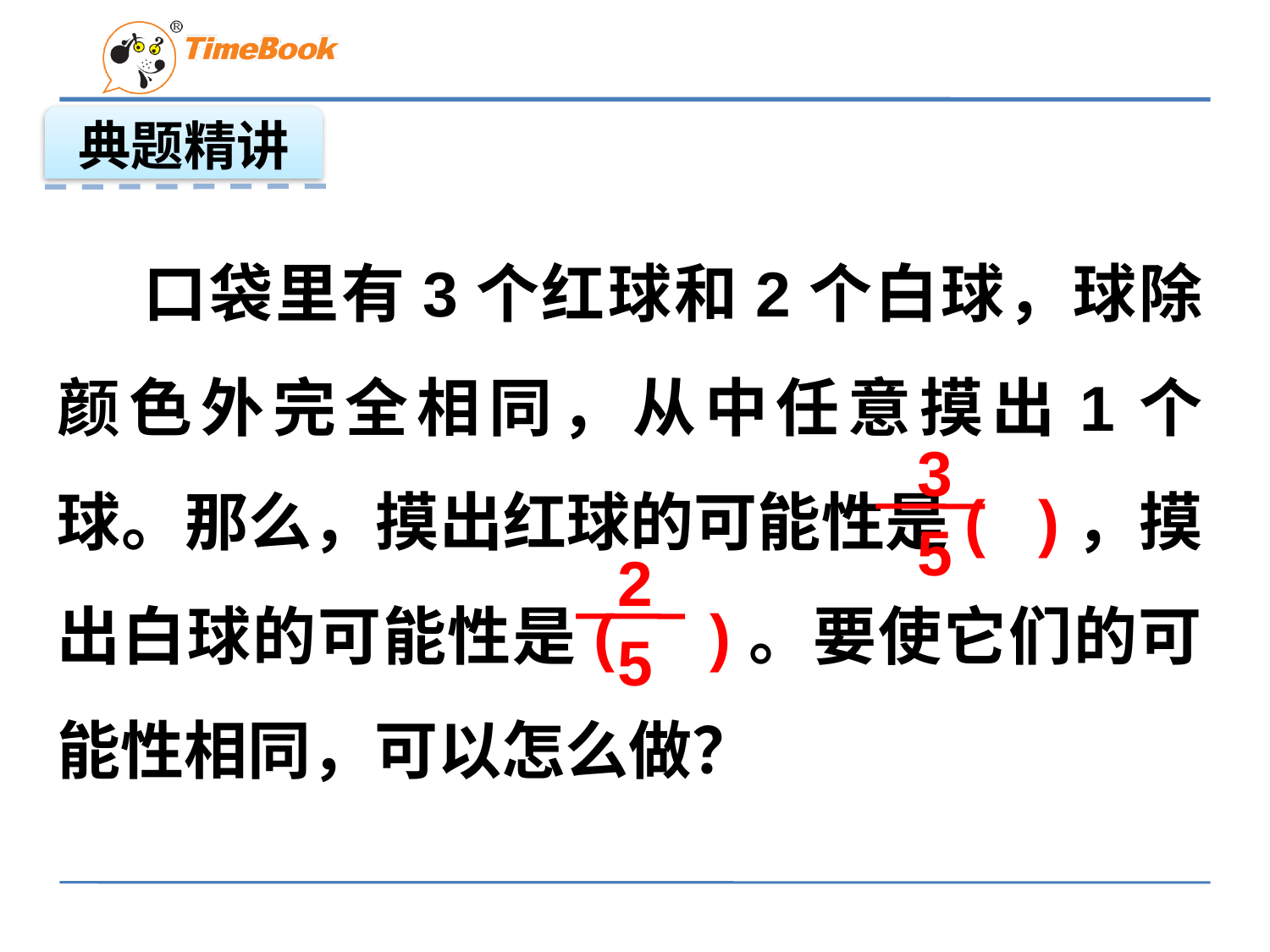

典题精讲
    口袋里有3个红球和2个白球，球除颜色外完全相同，从中任意摸出1个球。那么，摸出红球的可能性是(   )，摸出白球的可能性是(     )。要使它们的可能性相同，可以怎么做？
3
5
2
5